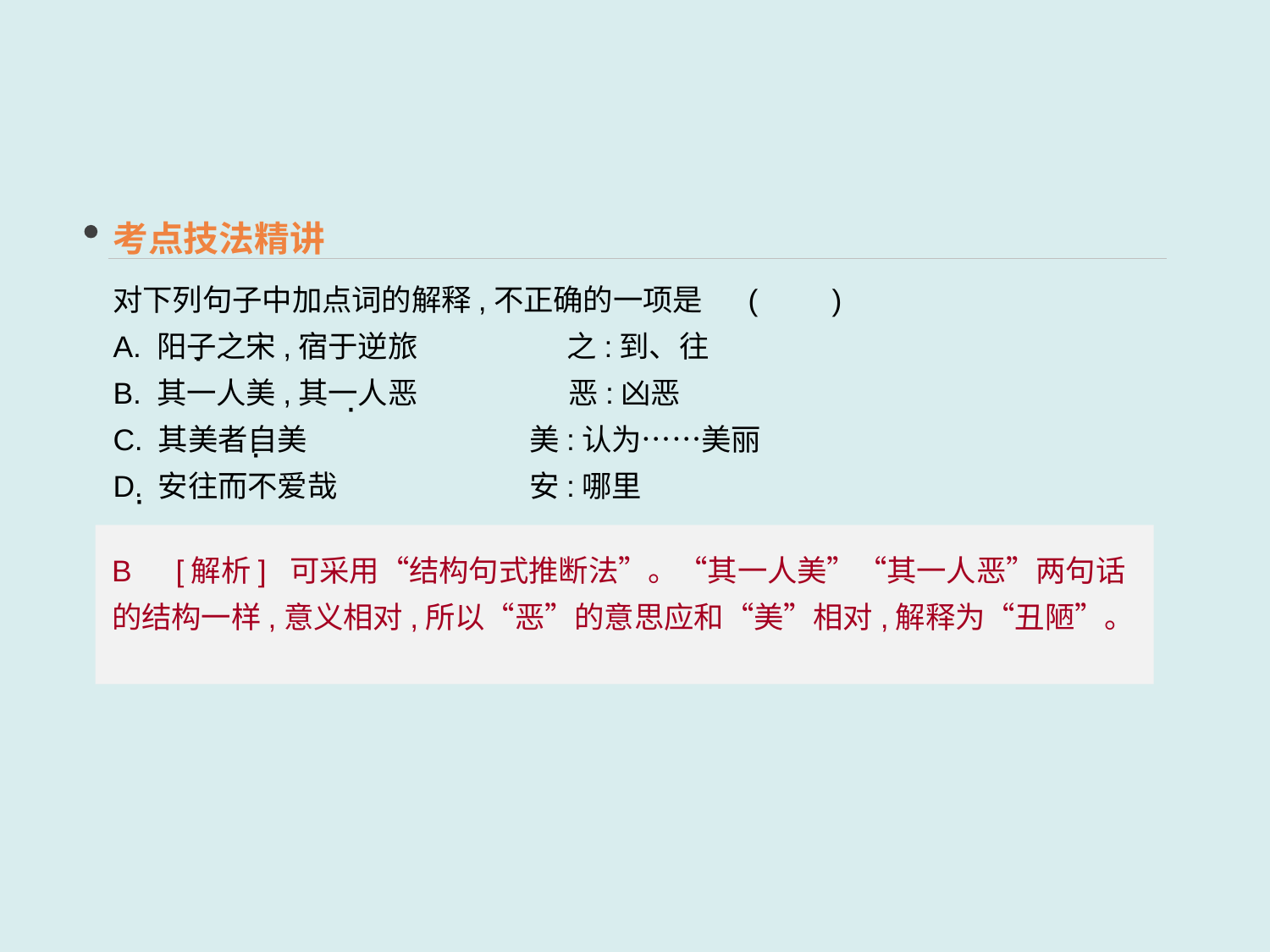

考点技法精讲

对下列句子中加点词的解释,不正确的一项是	(　　)
A. 阳子之宋,宿于逆旅　　　　　之:到、往
B. 其一人美,其一人恶	           恶:凶恶
C. 其美者自美	                        美:认为……美丽
D. 安往而不爱哉	                        安:哪里

·
·
·
·

B　[解析]  可采用“结构句式推断法”。“其一人美”“其一人恶”两句话的结构一样,意义相对,所以“恶”的意思应和“美”相对,解释为“丑陋”。